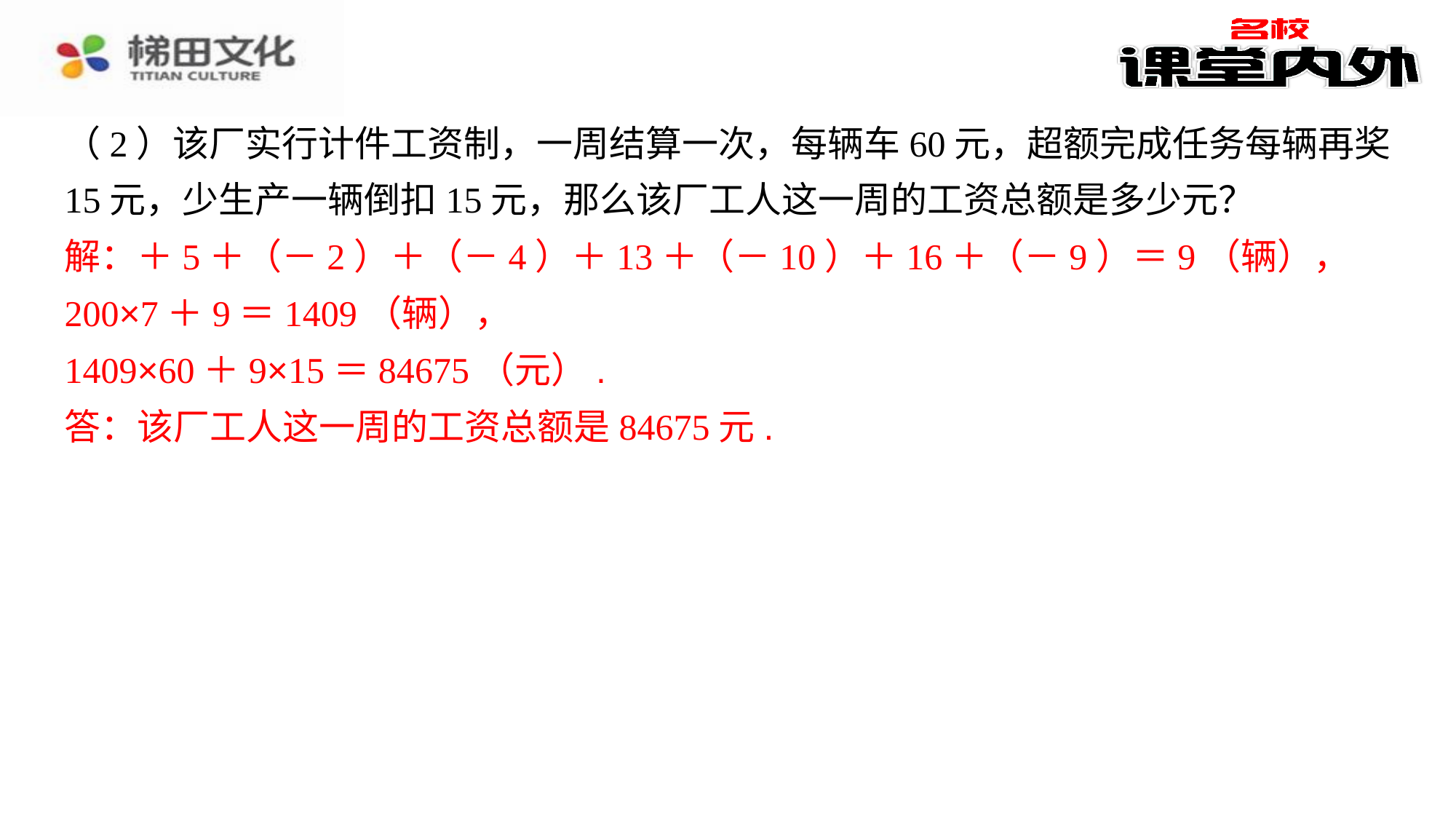

（2）该厂实行计件工资制，一周结算一次，每辆车60元，超额完成任务每辆再奖
15元，少生产一辆倒扣15元，那么该厂工人这一周的工资总额是多少元？
解：＋5＋（－2）＋（－4）＋13＋（－10）＋16＋（－9）＝9（辆），
200×7＋9＝1409（辆），
1409×60＋9×15＝84675（元）.
答：该厂工人这一周的工资总额是84675元.
解：＋5＋（－2）＋（－4）＋13＋（－10）＋16＋（－9）＝9（辆），
200×7＋9＝1409（辆），
1409×60＋9×15＝84675（元）.
答：该厂工人这一周的工资总额是84675元.